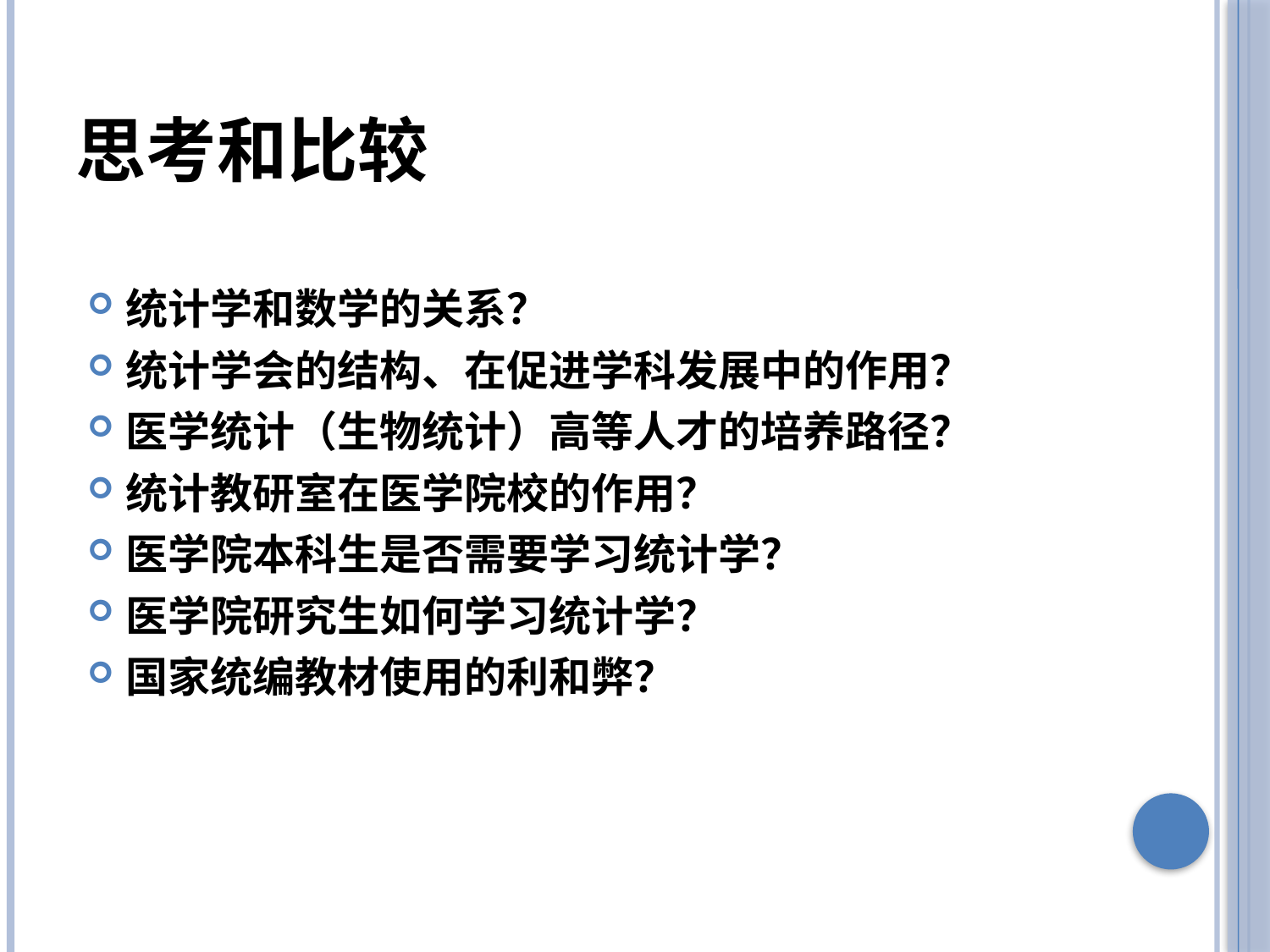

# 思考和比较
统计学和数学的关系？
统计学会的结构、在促进学科发展中的作用？
医学统计（生物统计）高等人才的培养路径？
统计教研室在医学院校的作用？
医学院本科生是否需要学习统计学？
医学院研究生如何学习统计学？
国家统编教材使用的利和弊？